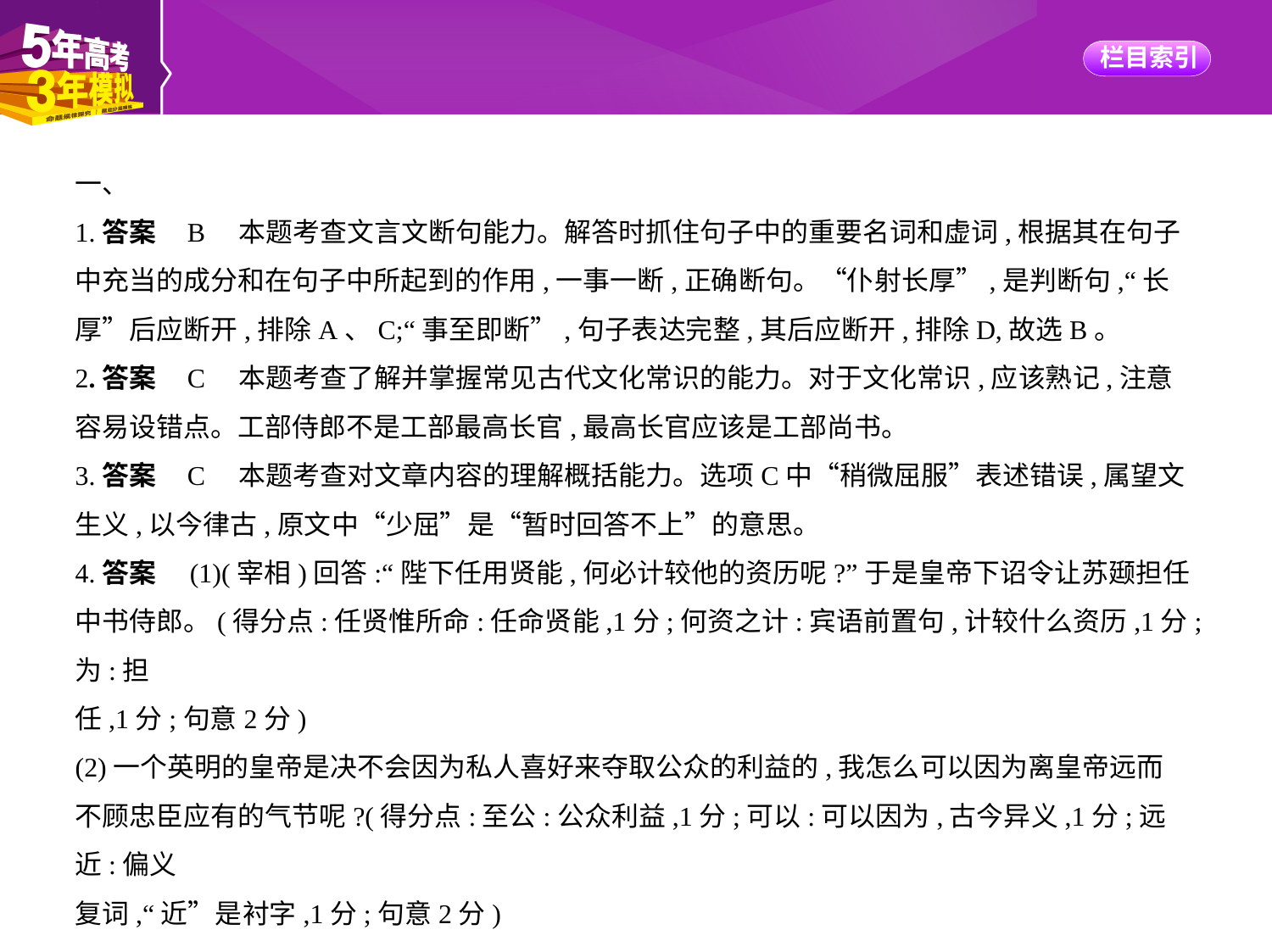

一、
1.答案    B　本题考查文言文断句能力。解答时抓住句子中的重要名词和虚词,根据其在句子
中充当的成分和在句子中所起到的作用,一事一断,正确断句。“仆射长厚”,是判断句,“长
厚”后应断开,排除A、C;“事至即断”,句子表达完整,其后应断开,排除D,故选B。
2.答案    C　本题考查了解并掌握常见古代文化常识的能力。对于文化常识,应该熟记,注意
容易设错点。工部侍郎不是工部最高长官,最高长官应该是工部尚书。
3.答案    C　本题考查对文章内容的理解概括能力。选项C中“稍微屈服”表述错误,属望文
生义,以今律古,原文中“少屈”是“暂时回答不上”的意思。
4.答案　(1)(宰相)回答:“陛下任用贤能,何必计较他的资历呢?”于是皇帝下诏令让苏颋担任
中书侍郎。(得分点:任贤惟所命:任命贤能,1分;何资之计:宾语前置句,计较什么资历,1分;为:担
任,1分;句意2分)
(2)一个英明的皇帝是决不会因为私人喜好来夺取公众的利益的,我怎么可以因为离皇帝远而
不顾忠臣应有的气节呢?(得分点:至公:公众利益,1分;可以:可以因为,古今异义,1分;远近:偏义
复词,“近”是衬字,1分;句意2分)